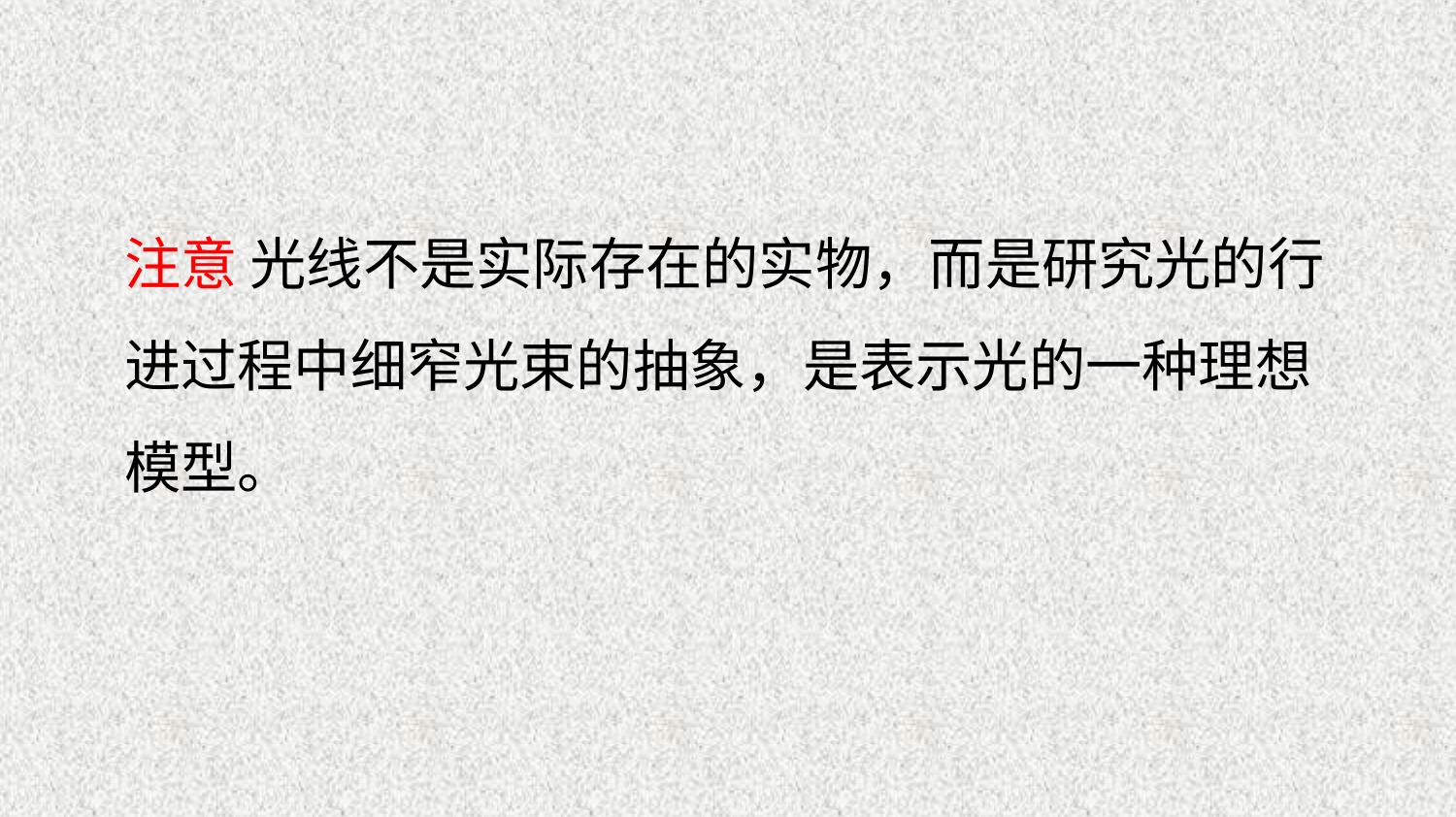

注意 光线不是实际存在的实物，而是研究光的行进过程中细窄光束的抽象，是表示光的一种理想模型。